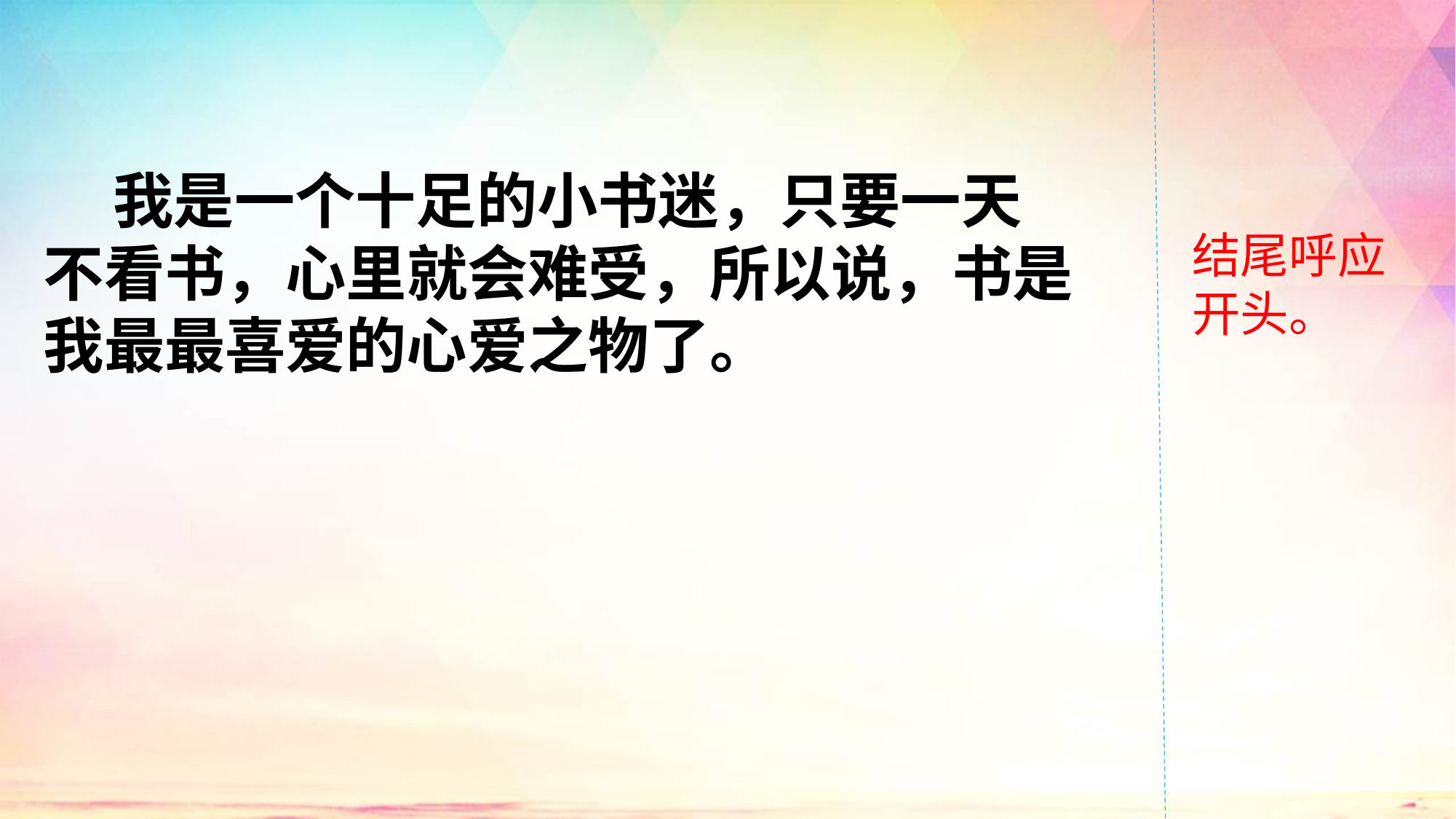

我是一个十足的小书迷，只要一天不看书，心里就会难受，所以说，书是我最最喜爱的心爱之物了。
结尾呼应开头。